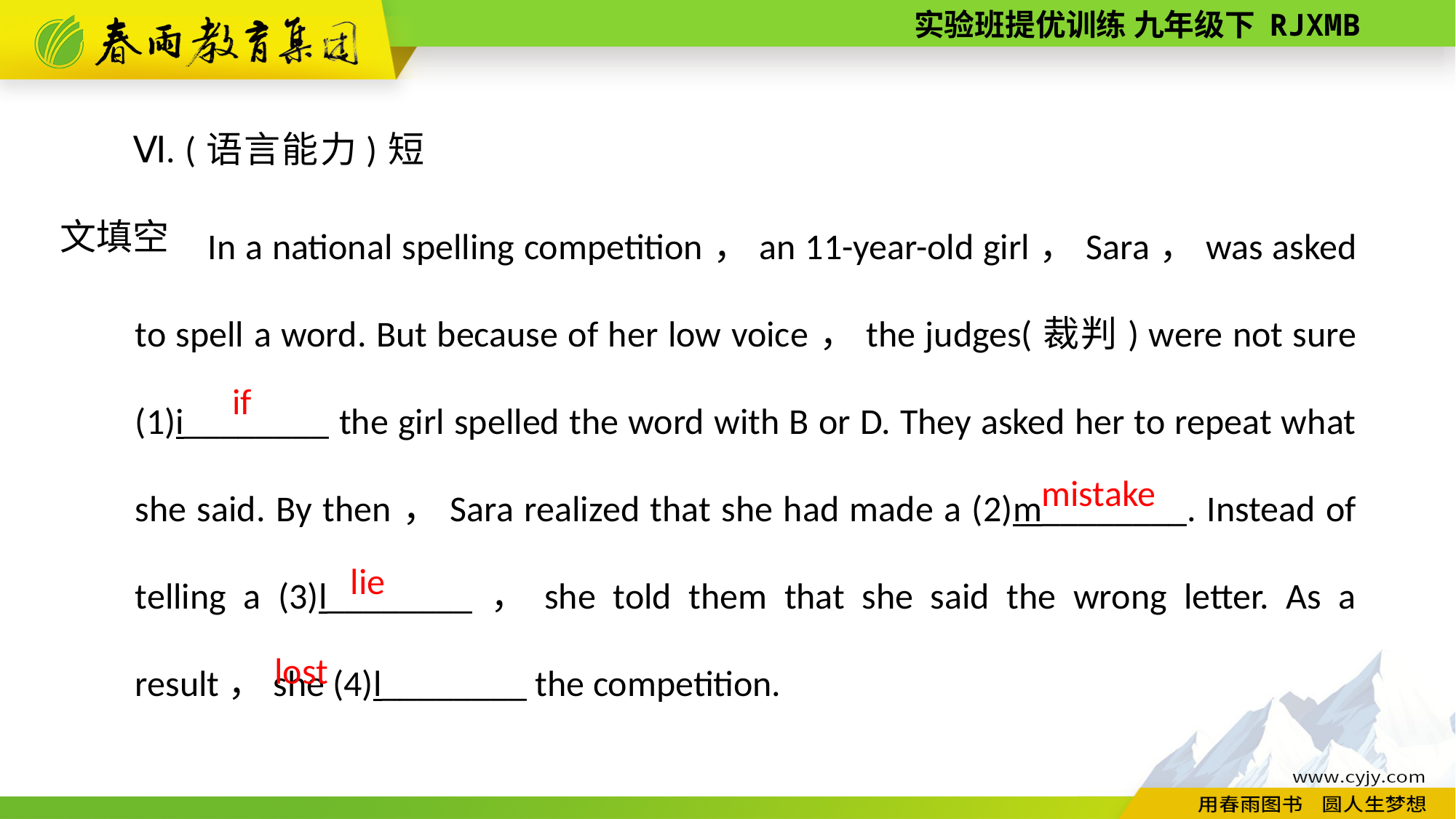

Ⅵ. (语言能力)短文填空
In a national spelling competition，an 11-­year-­old girl，Sara，was asked to spell a word. But because of her low voice，the judges(裁判) were not sure (1)i________ the girl spelled the word with B or D. They asked her to repeat what she said. By then，Sara realized that she had made a (2)m________. Instead of telling a (3)l________，she told them that she said the wrong letter. As a result，she (4)l________ the competition.
if
mistake
lie
lost